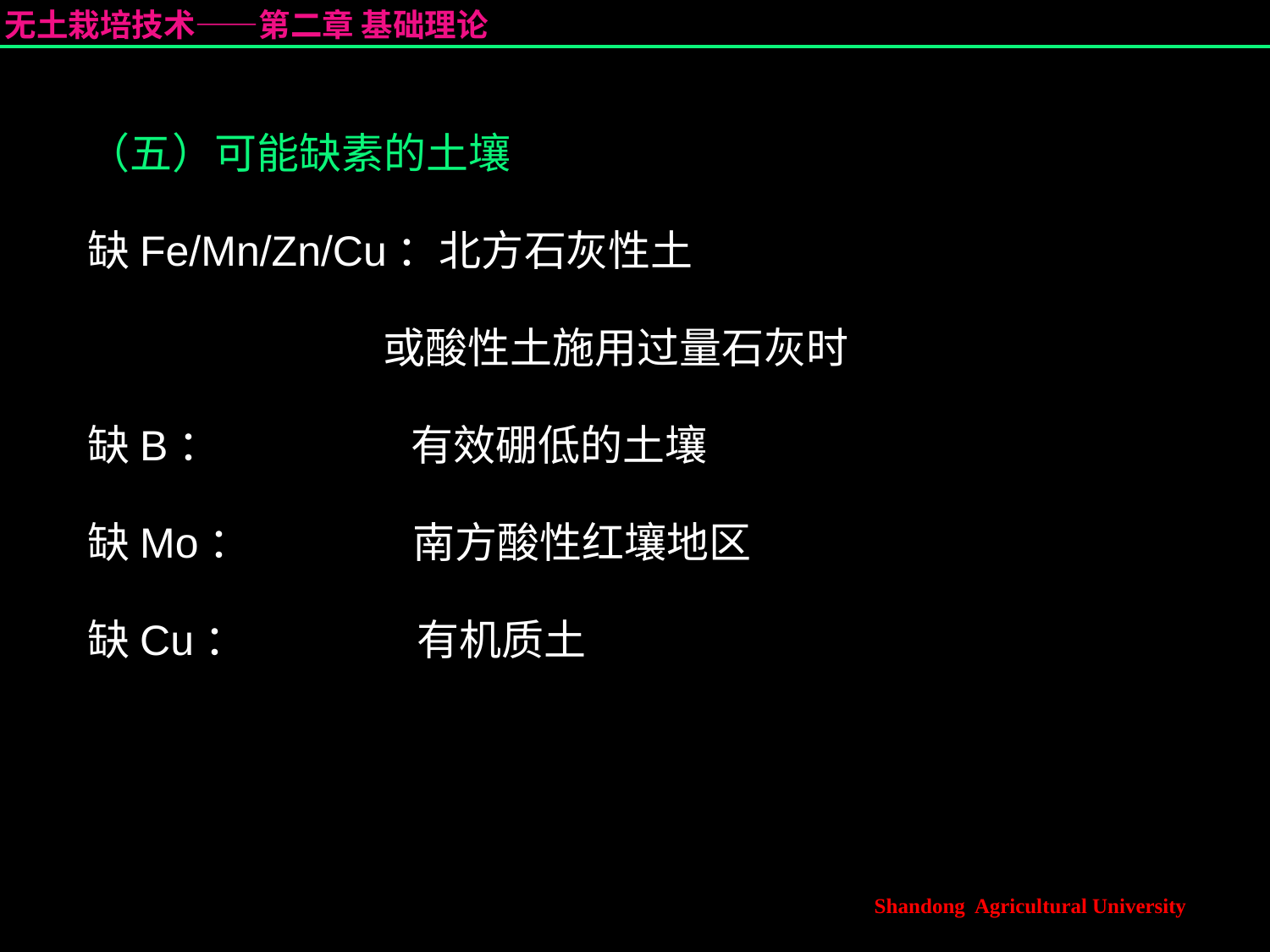

（五）可能缺素的土壤
缺Fe/Mn/Zn/Cu：北方石灰性土
                              或酸性土施用过量石灰时
缺B：                    有效硼低的土壤
缺Mo：                 南方酸性红壤地区
缺Cu：                  有机质土